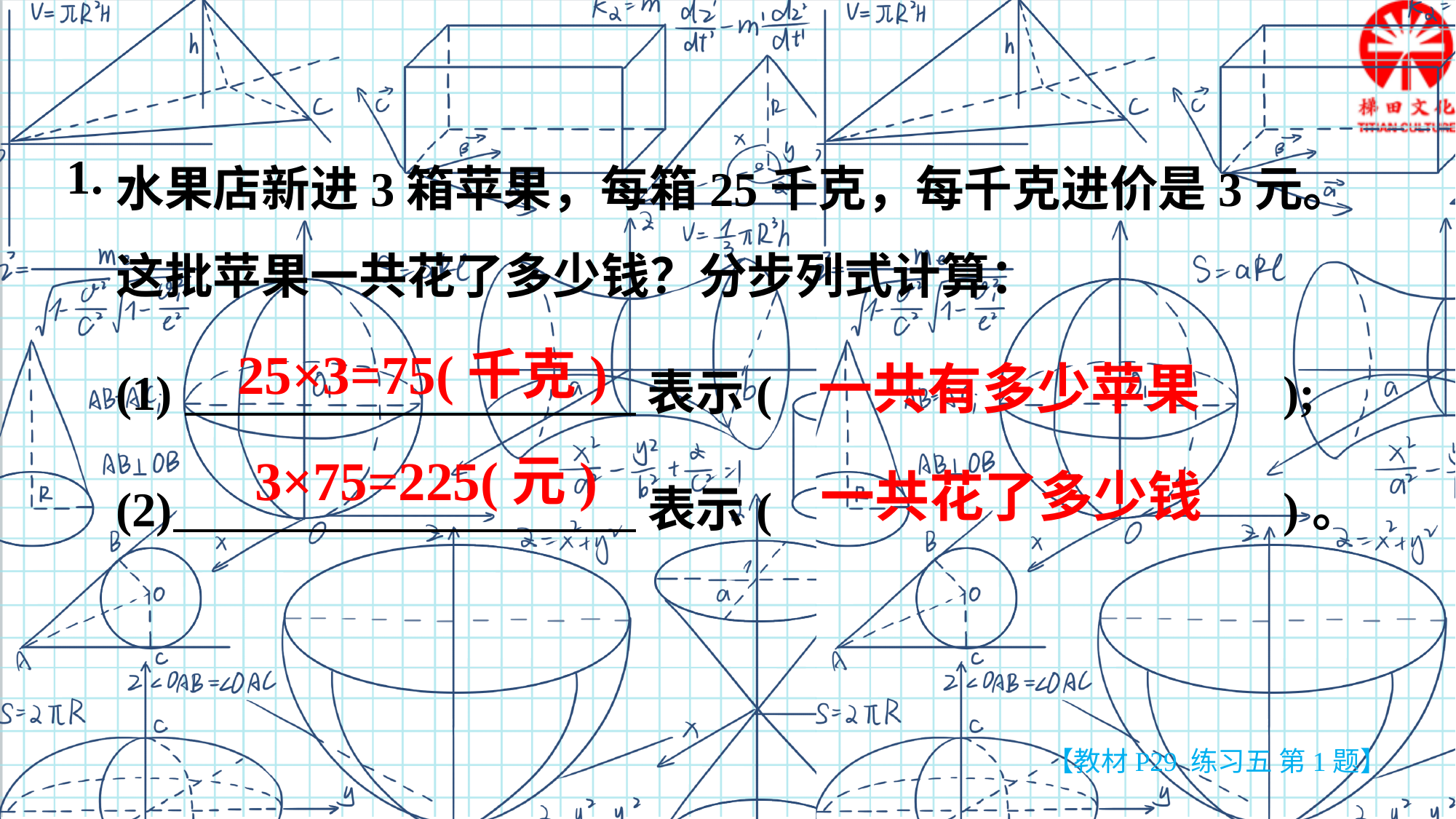

水果店新进3箱苹果，每箱25千克，每千克进价是3元。这批苹果一共花了多少钱？分步列式计算：
(1)                                      表示(                                          );
(2)                                      表示(                                          )。
1.
25×3=75(千克)
一共有多少苹果
3×75=225(元)
一共花了多少钱
【教材P29 练习五 第1题】